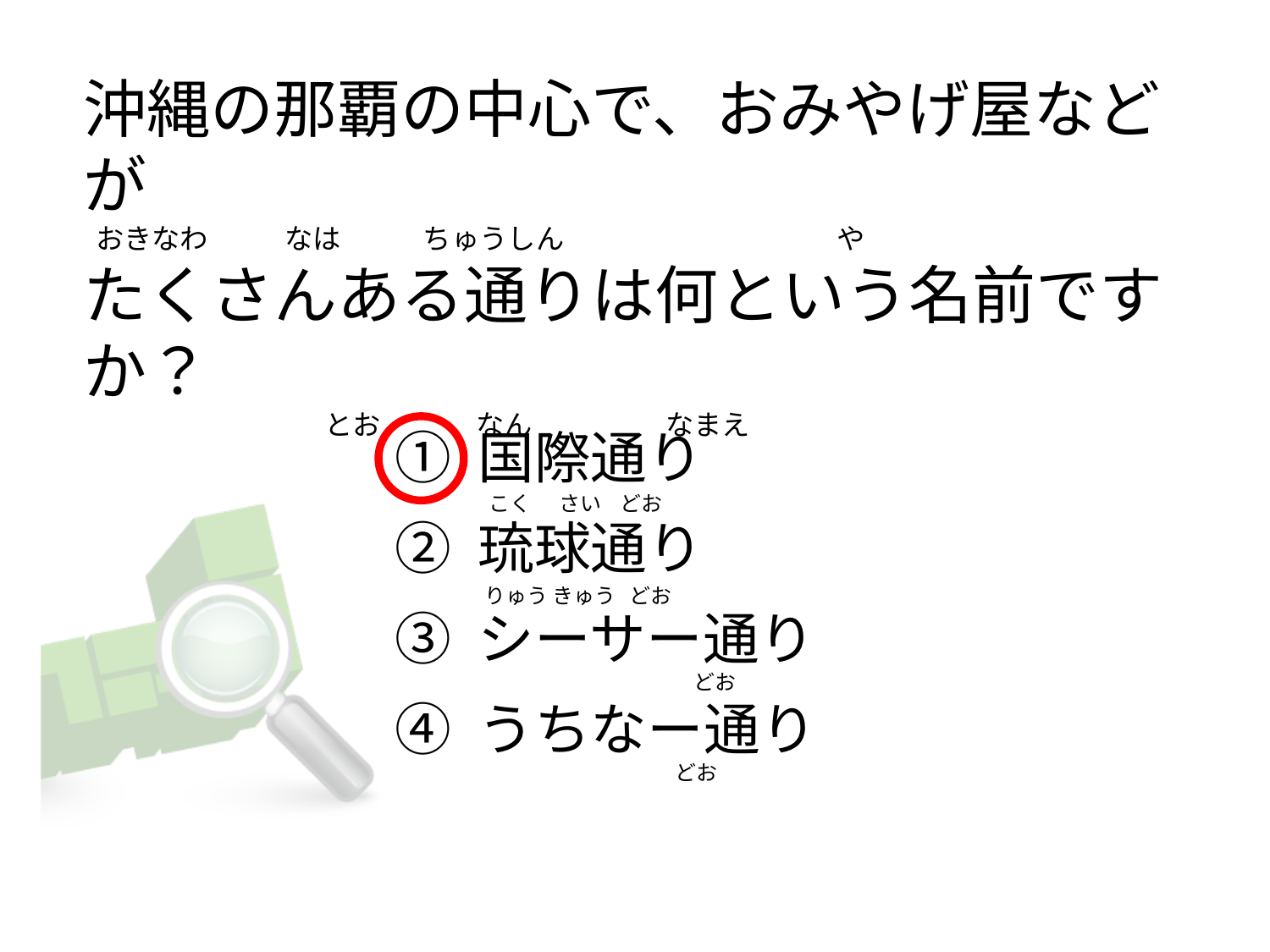

# 沖縄の那覇の中心で、おみやげ屋などが   おきなわ            なは             ちゅうしん                                           や たくさんある通りは何という名前ですか？                                       とお               なん                     なまえ
① 国際通り
② 琉球通り
③ シーサー通り
④ うちなー通り

 こく      さい    どお
 りゅう きゅう   どお
                                             どお
                                         どお